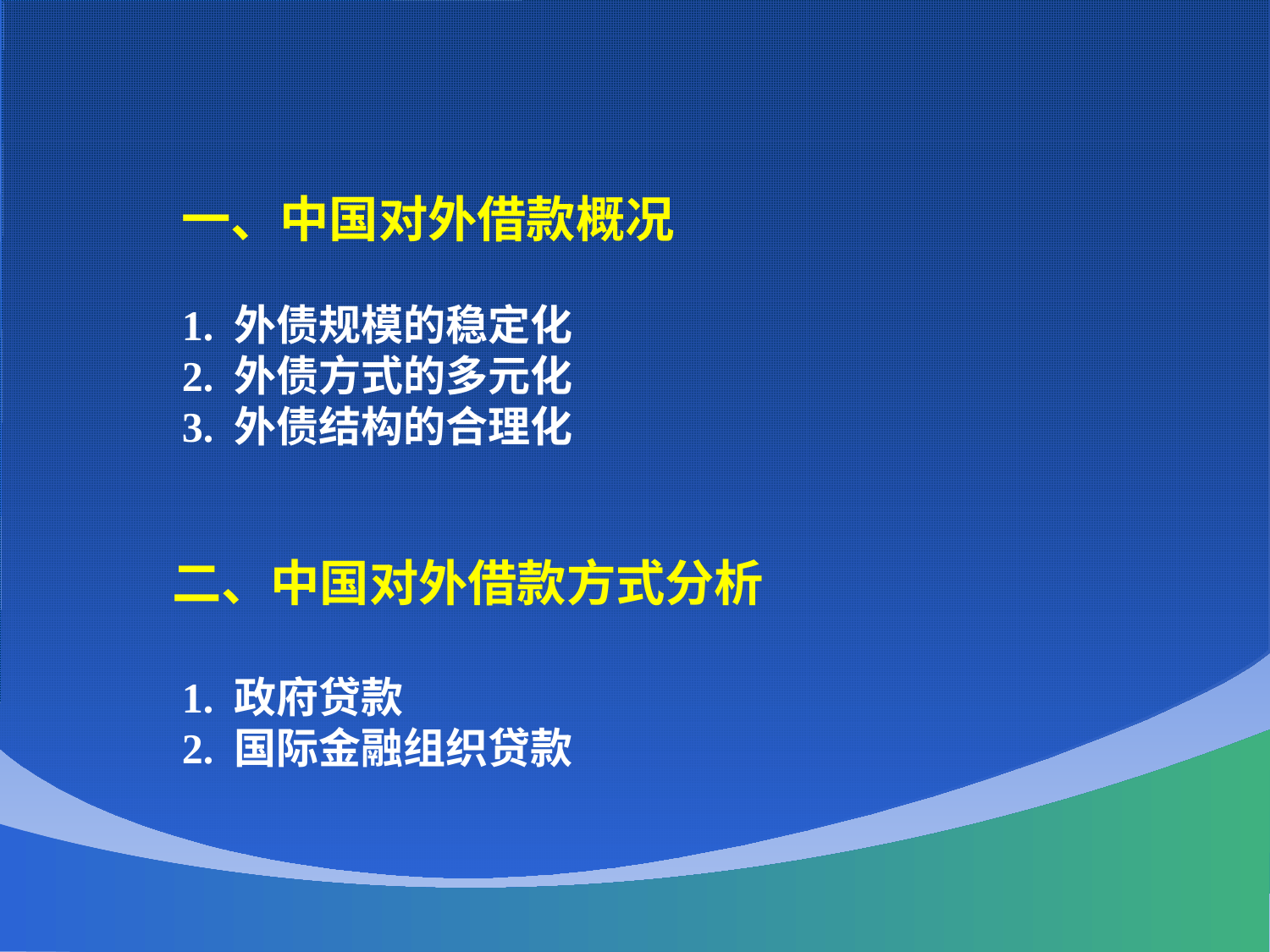

一、中国对外借款概况

          1. 外债规模的稳定化
          2. 外债方式的多元化
          3. 外债结构的合理化

         二、中国对外借款方式分析

          1. 政府贷款
          2. 国际金融组织贷款